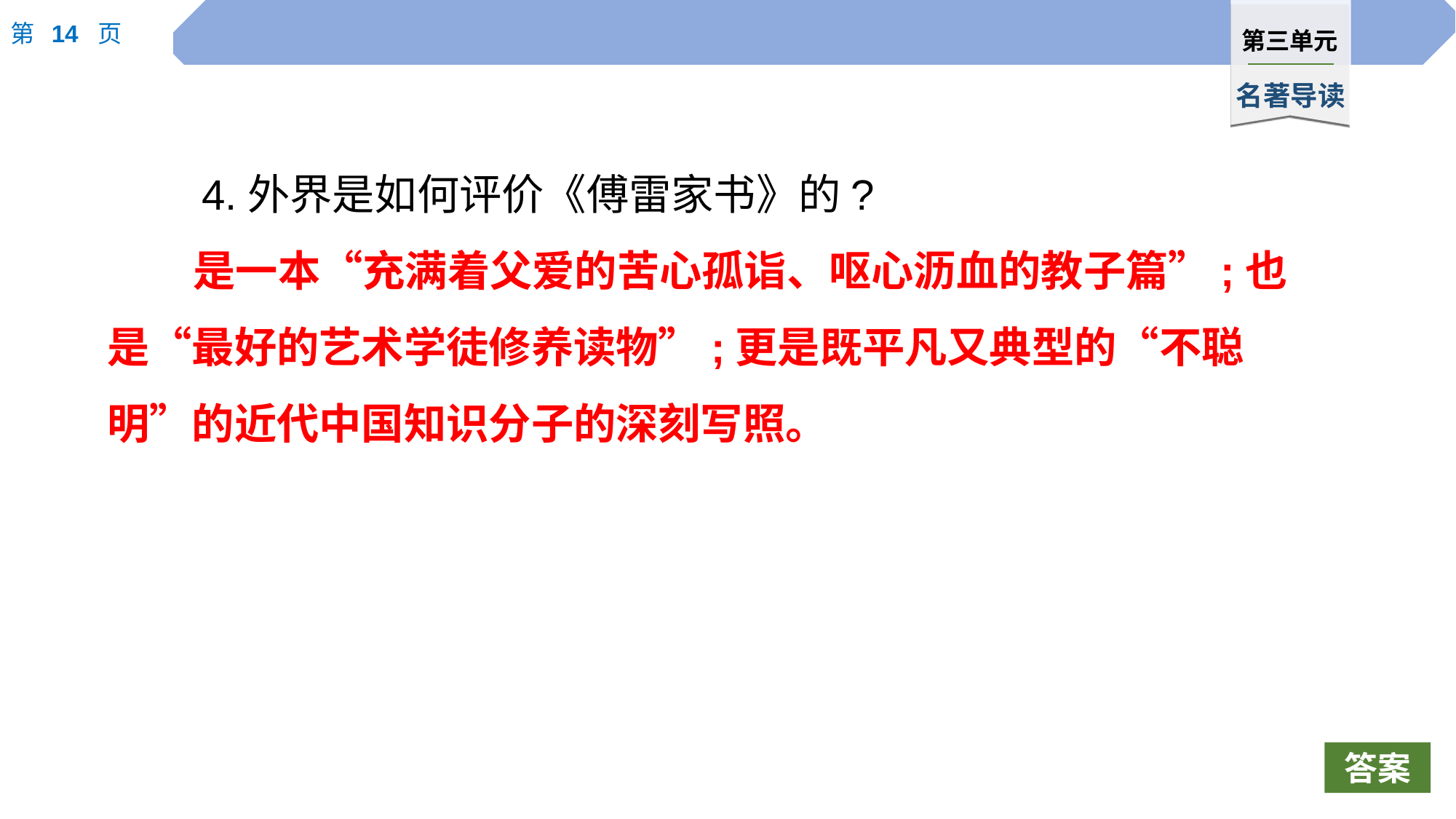

4.外界是如何评价《傅雷家书》的?
是一本“充满着父爱的苦心孤诣、呕心沥血的教子篇”;也是“最好的艺术学徒修养读物”;更是既平凡又典型的“不聪明”的近代中国知识分子的深刻写照。
答案